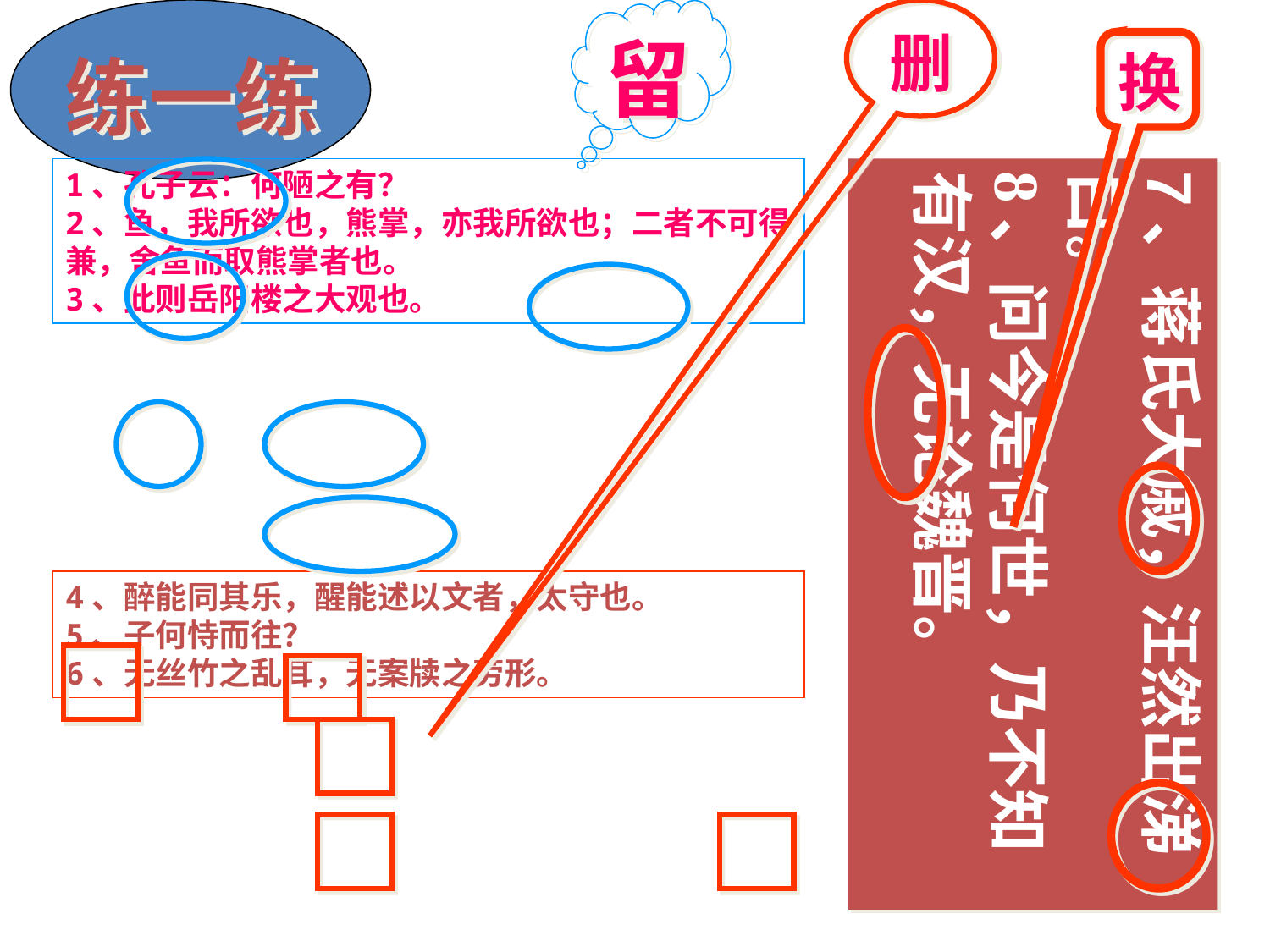

练一练
留
删
换
1、孔子云：何陋之有？
2、鱼，我所欲也，熊掌，亦我所欲也；二者不可得兼，舍鱼而取熊掌者也。
3、此则岳阳楼之大观也。

7、蒋氏大戚，汪然出涕曰。
8、问今是何世，乃不知有汉，无论魏晋。

4、醉能同其乐，醒能述以文者，太守也。
5、子何恃而往？
6、无丝竹之乱耳，无案牍之劳形。